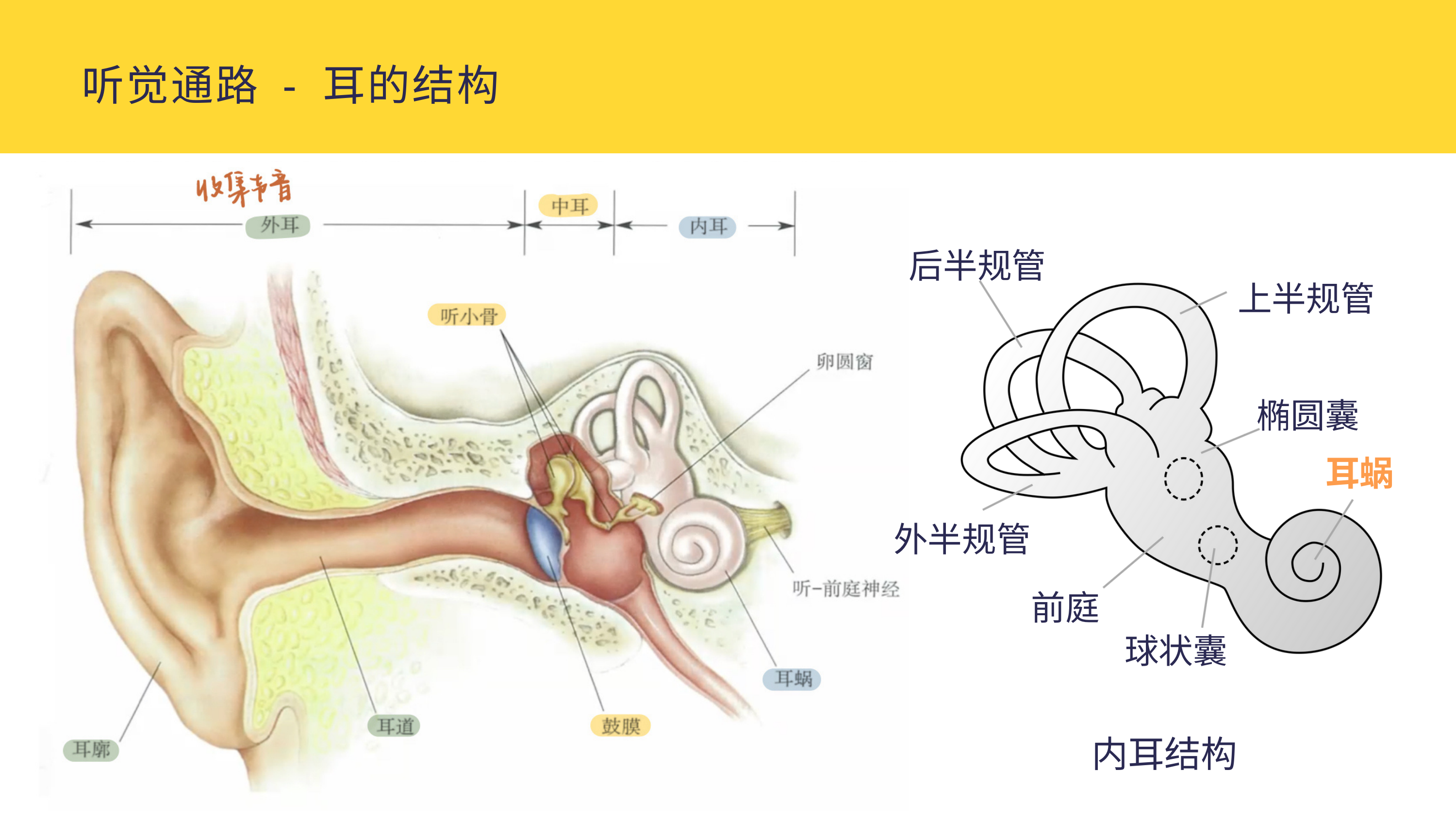

听觉通路 - 耳的结构

后半规管

上半规管
椭圆囊
耳蜗
外半规管
前庭
球状囊
内耳结构